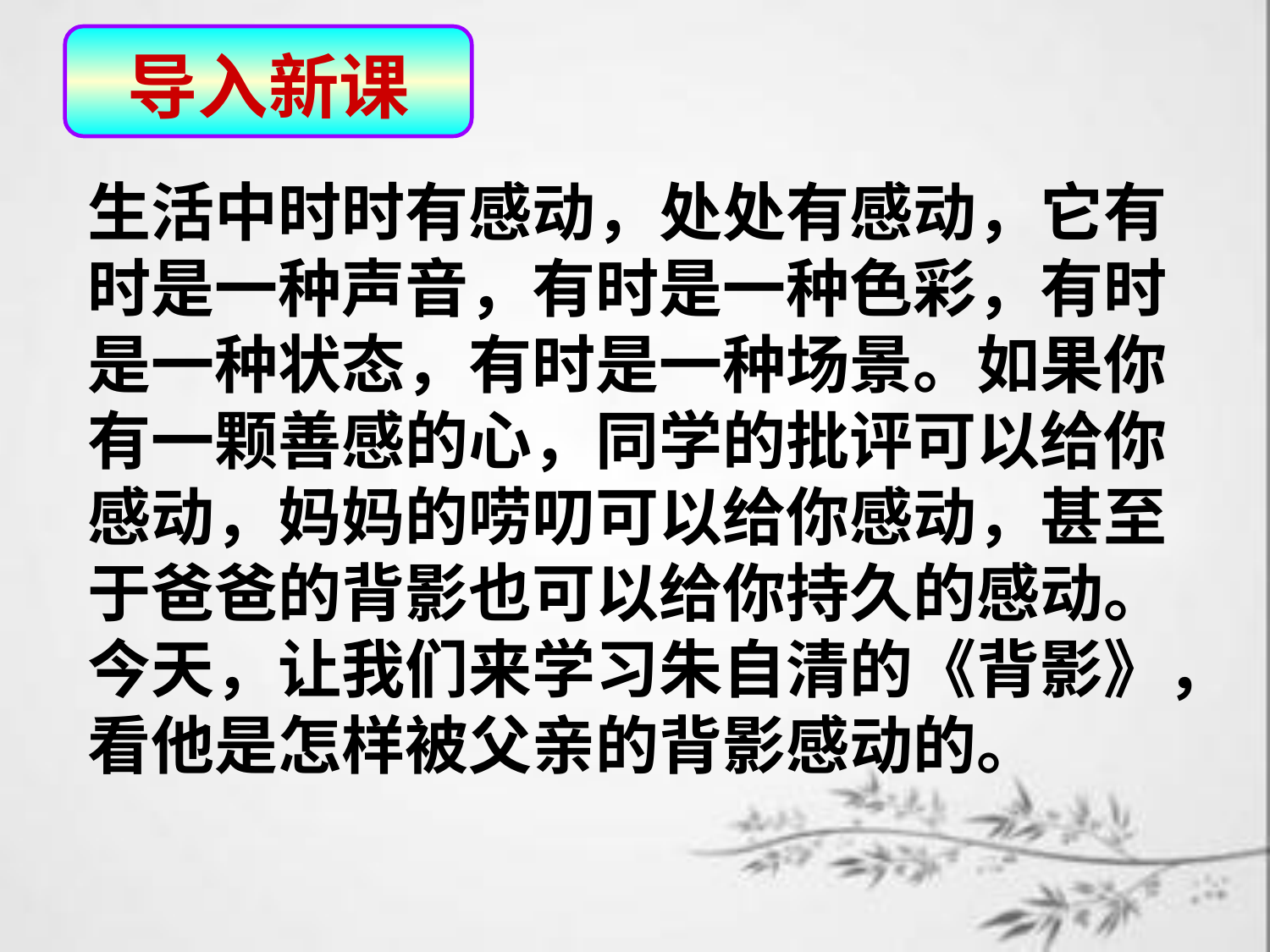

导入新课
生活中时时有感动，处处有感动，它有时是一种声音，有时是一种色彩，有时是一种状态，有时是一种场景。如果你有一颗善感的心，同学的批评可以给你感动，妈妈的唠叨可以给你感动，甚至于爸爸的背影也可以给你持久的感动。今天，让我们来学习朱自清的《背影》，看他是怎样被父亲的背影感动的。